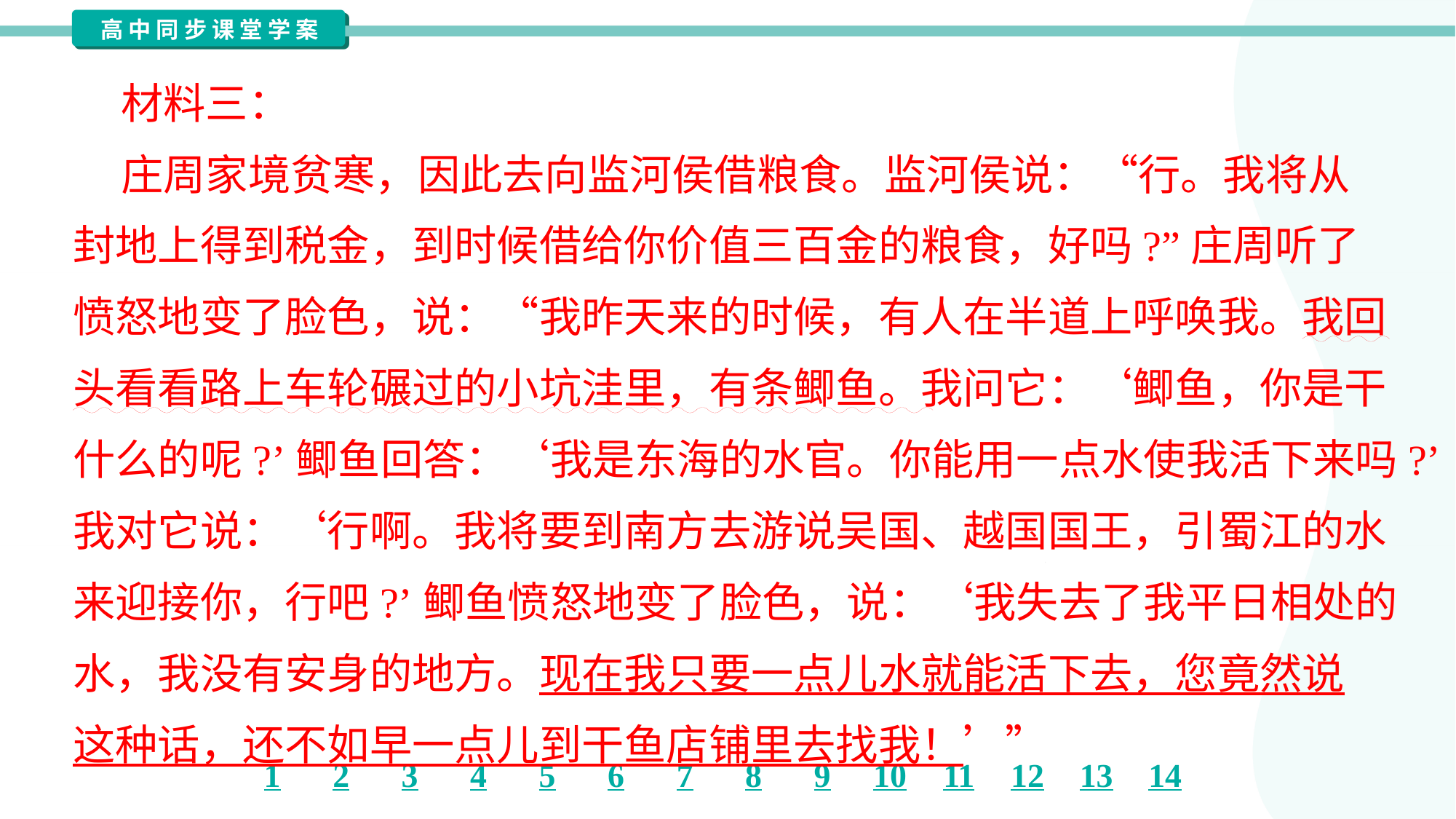

材料三：
    庄周家境贫寒，因此去向监河侯借粮食。监河侯说：“行。我将从
封地上得到税金，到时候借给你价值三百金的粮食，好吗?”庄周听了
愤怒地变了脸色，说：“我昨天来的时候，有人在半道上呼唤我。我回
头看看路上车轮碾过的小坑洼里，有条鲫鱼。我问它：‘鲫鱼，你是干
什么的呢?’鲫鱼回答：‘我是东海的水官。你能用一点水使我活下来吗?’
我对它说：‘行啊。我将要到南方去游说吴国、越国国王，引蜀江的水
来迎接你，行吧?’鲫鱼愤怒地变了脸色，说：‘我失去了我平日相处的
水，我没有安身的地方。现在我只要一点儿水就能活下去，您竟然说
这种话，还不如早一点儿到干鱼店铺里去找我！’”